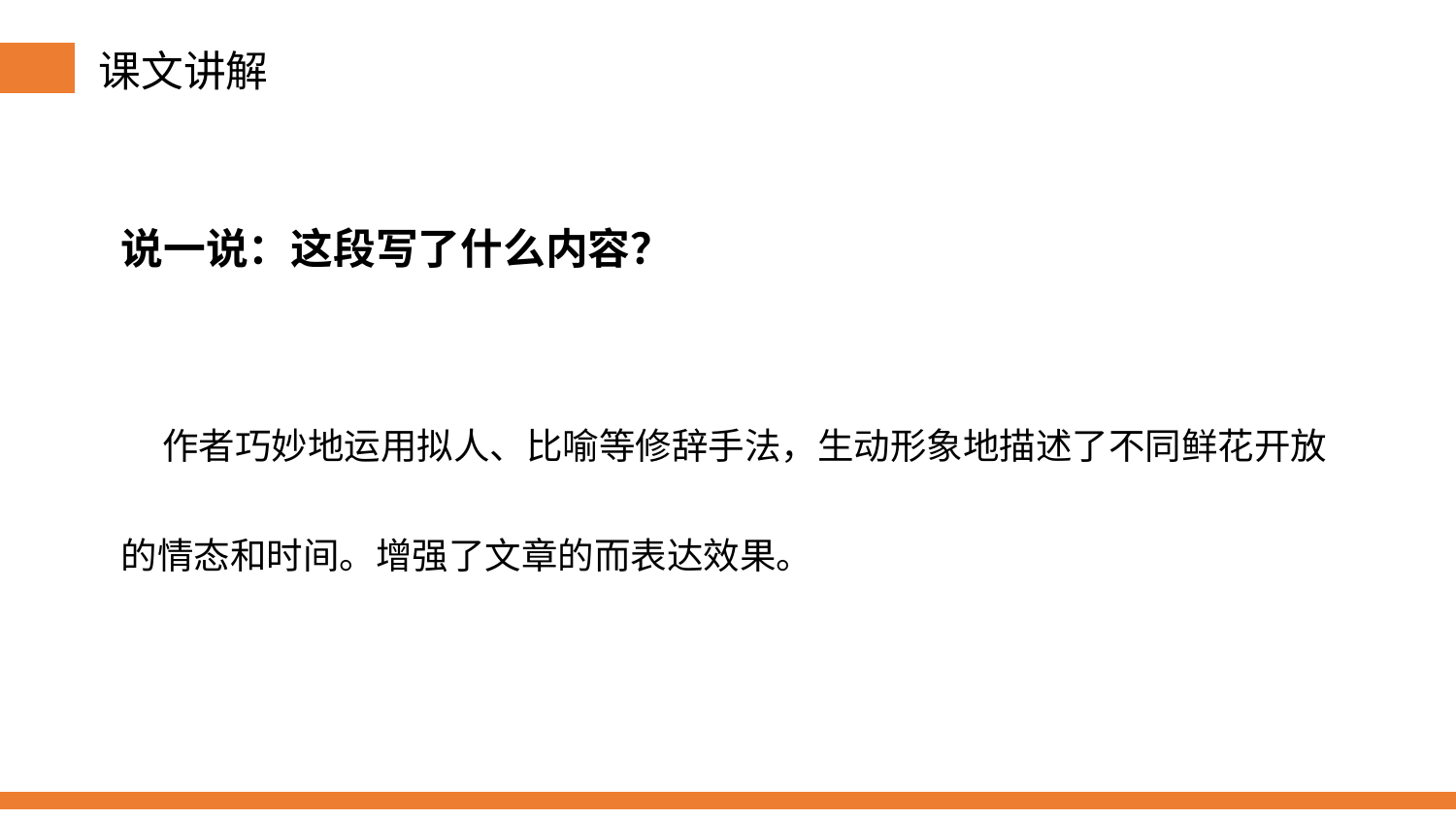

课文讲解
说一说：这段写了什么内容？
    作者巧妙地运用拟人、比喻等修辞手法，生动形象地描述了不同鲜花开放的情态和时间。增强了文章的而表达效果。